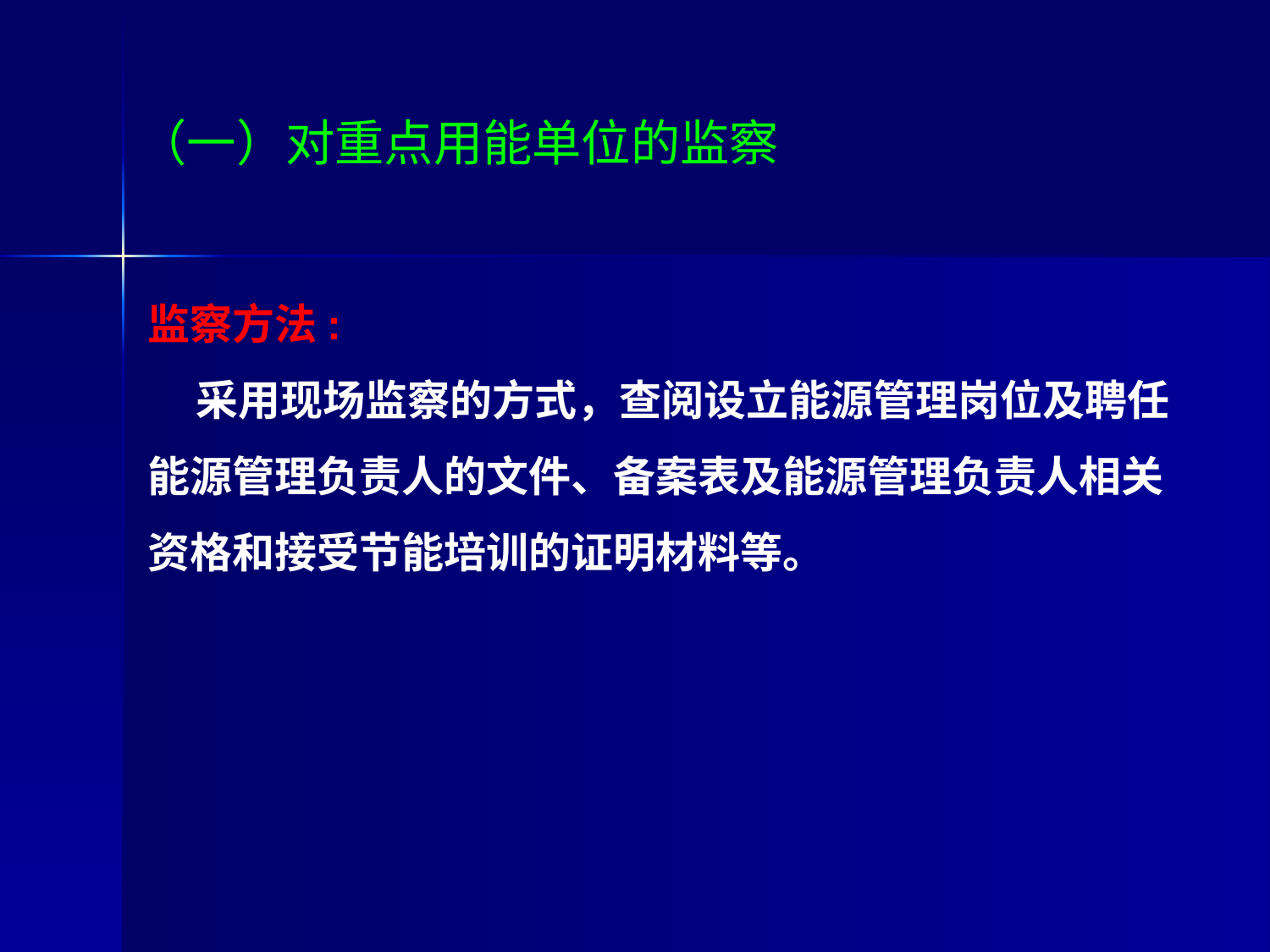

# （一）对重点用能单位的监察
监察方法:
    采用现场监察的方式，查阅设立能源管理岗位及聘任能源管理负责人的文件、备案表及能源管理负责人相关资格和接受节能培训的证明材料等。